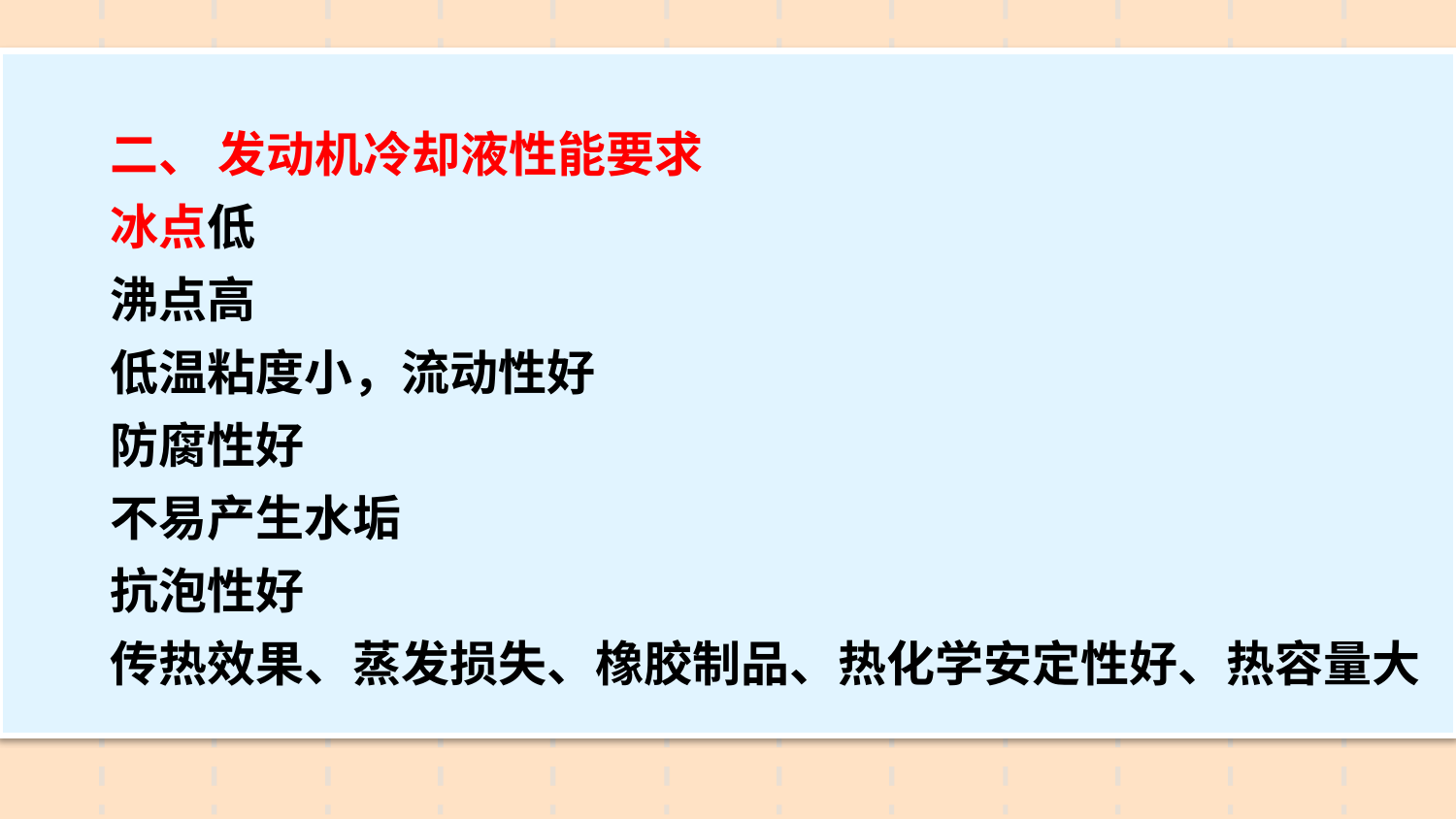

二、 发动机冷却液性能要求
冰点低
沸点高
低温粘度小，流动性好
防腐性好
不易产生水垢
抗泡性好
传热效果、蒸发损失、橡胶制品、热化学安定性好、热容量大